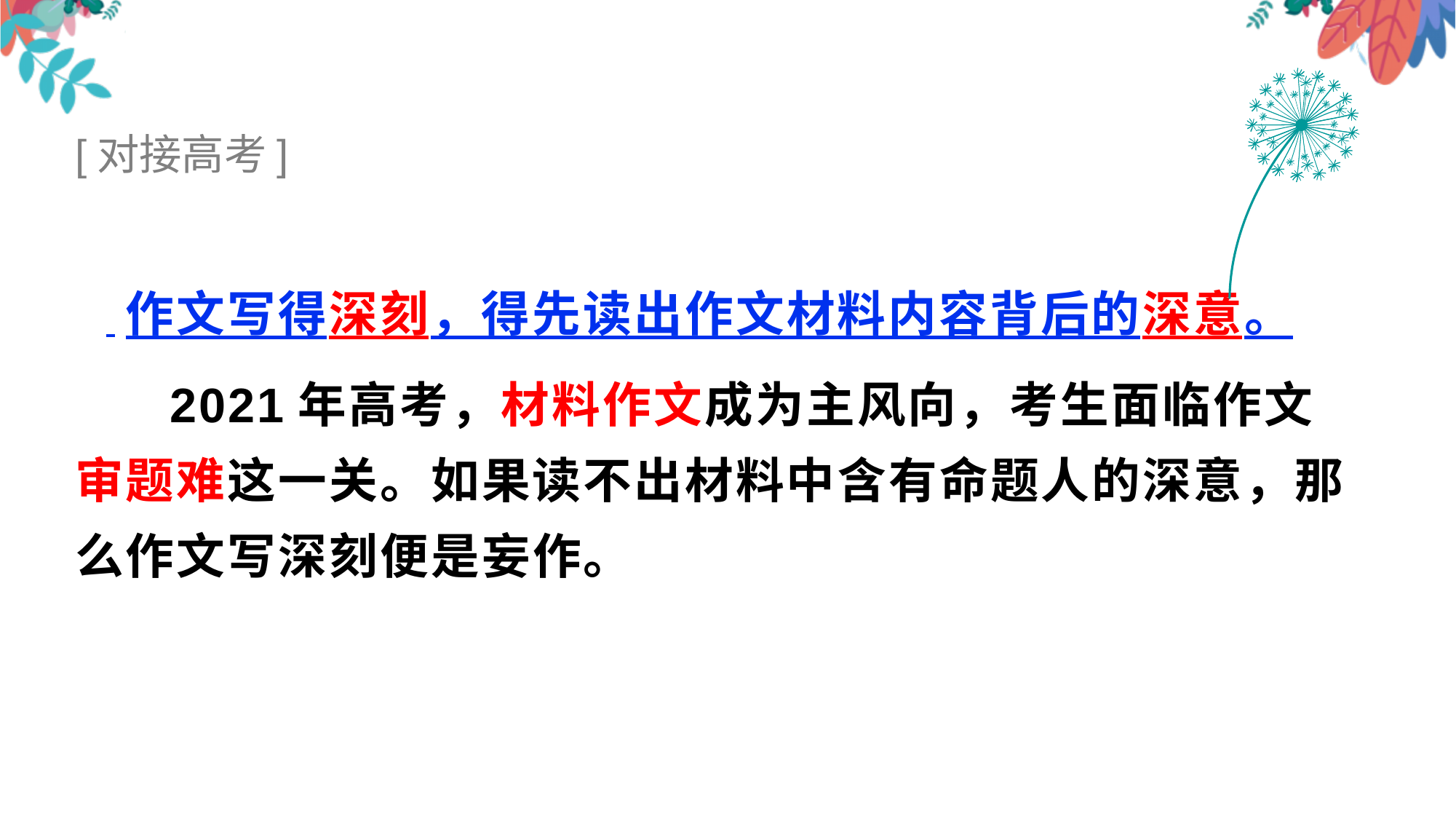

[对接高考]

    作文写得深刻，得先读出作文材料内容背后的深意。
      2021年高考，材料作文成为主风向，考生面临作文审题难这一关。如果读不出材料中含有命题人的深意，那么作文写深刻便是妄作。